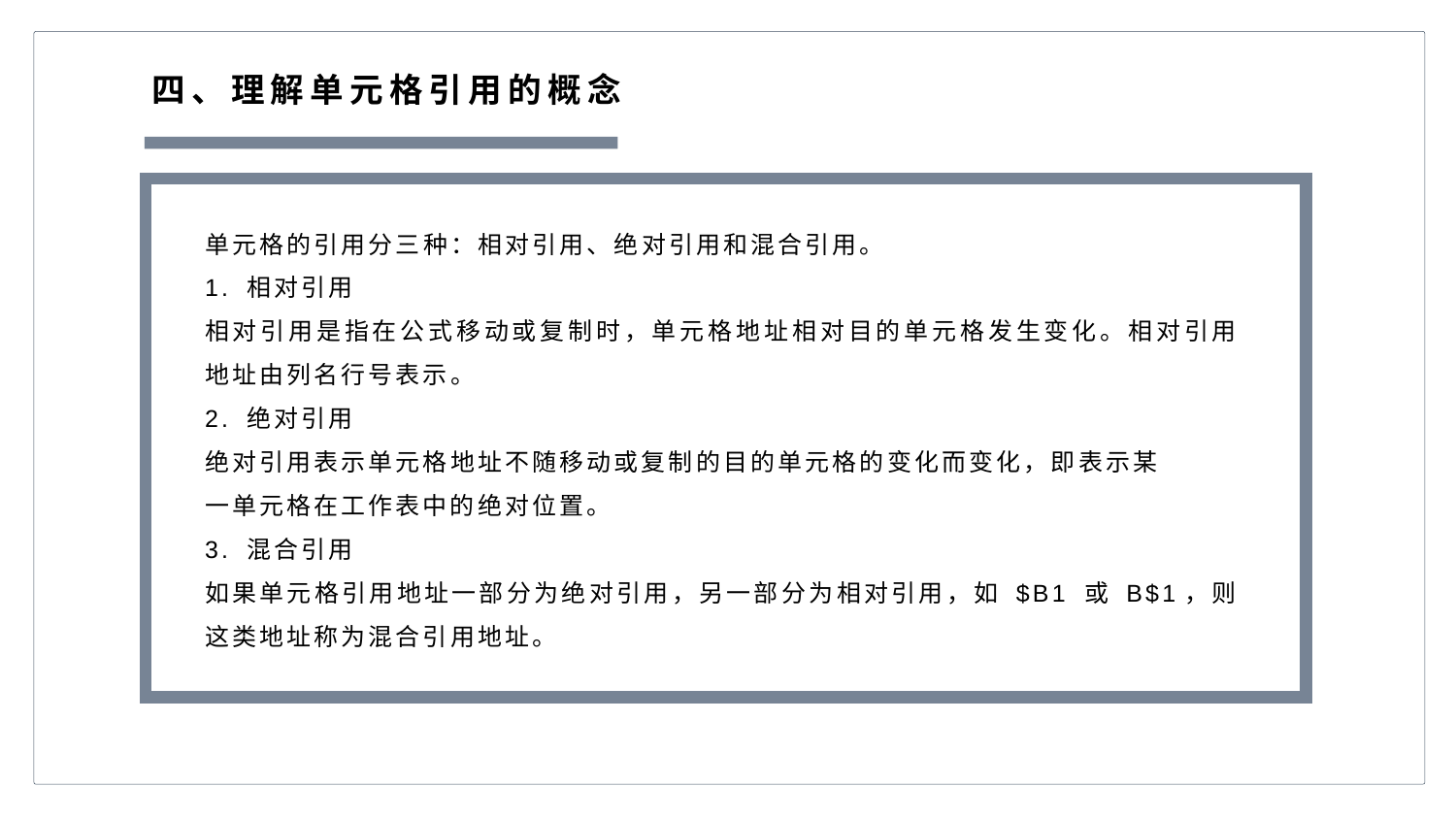

四、理解单元格引用的概念

单元格的引用分三种：相对引用、绝对引用和混合引用。
1. 相对引用
相对引用是指在公式移动或复制时，单元格地址相对目的单元格发生变化。相对引用地址由列名行号表示。
2. 绝对引用
绝对引用表示单元格地址不随移动或复制的目的单元格的变化而变化，即表示某
一单元格在工作表中的绝对位置。
3. 混合引用
如果单元格引用地址一部分为绝对引用，另一部分为相对引用，如 $B1 或 B$1，则这类地址称为混合引用地址。